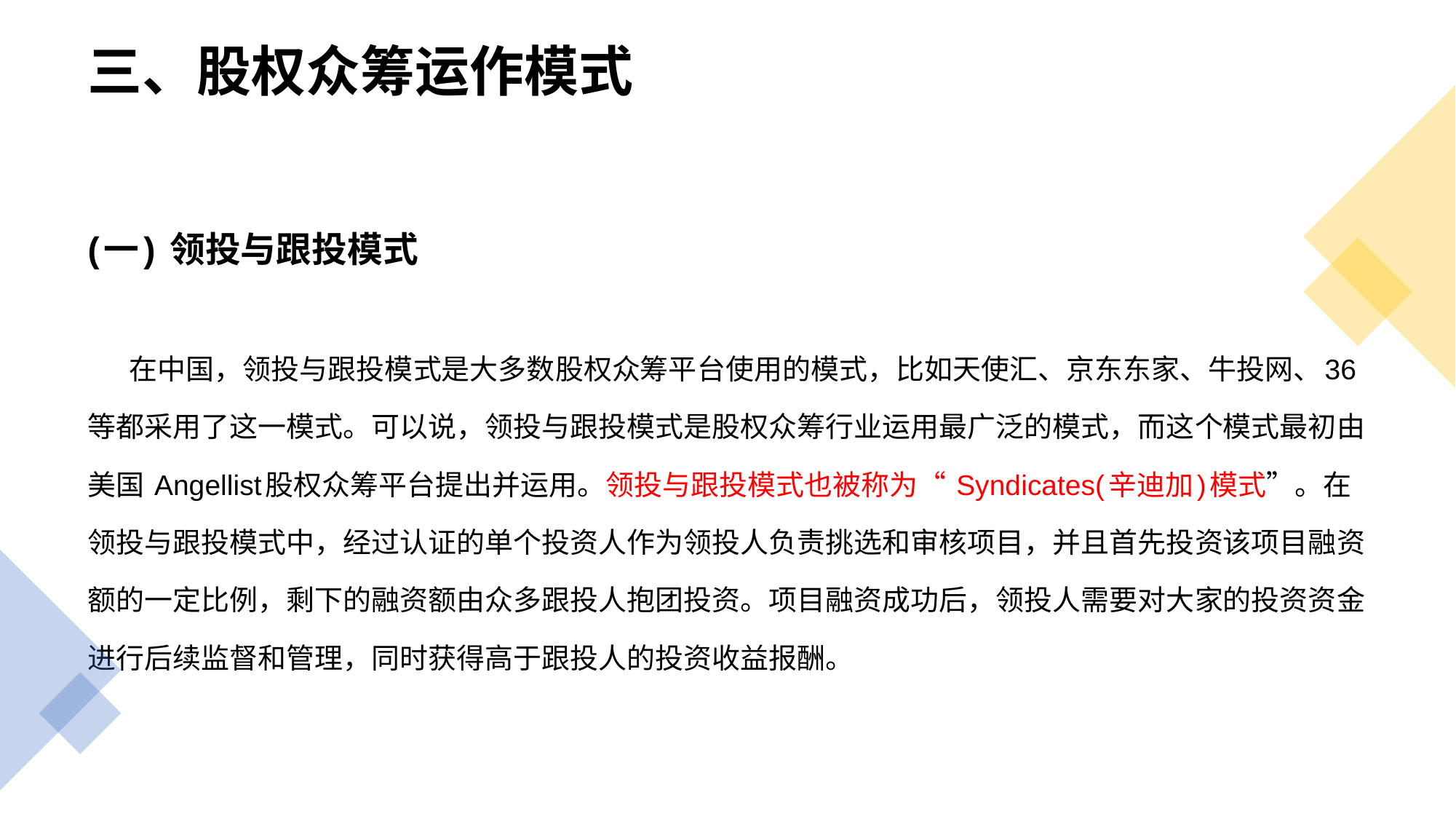

# 三、股权众筹运作模式

(一) 领投与跟投模式

      在中国，领投与跟投模式是大多数股权众筹平台使用的模式，比如天使汇、京东东家、牛投网、36等都采用了这一模式。可以说，领投与跟投模式是股权众筹行业运用最广泛的模式，而这个模式最初由美国 Angellist股权众筹平台提出并运用。领投与跟投模式也被称为“ Syndicates(辛迪加)模式”。在领投与跟投模式中，经过认证的单个投资人作为领投人负责挑选和审核项目，并且首先投资该项目融资额的一定比例，剩下的融资额由众多跟投人抱团投资。项目融资成功后，领投人需要对大家的投资资金进行后续监督和管理，同时获得高于跟投人的投资收益报酬。